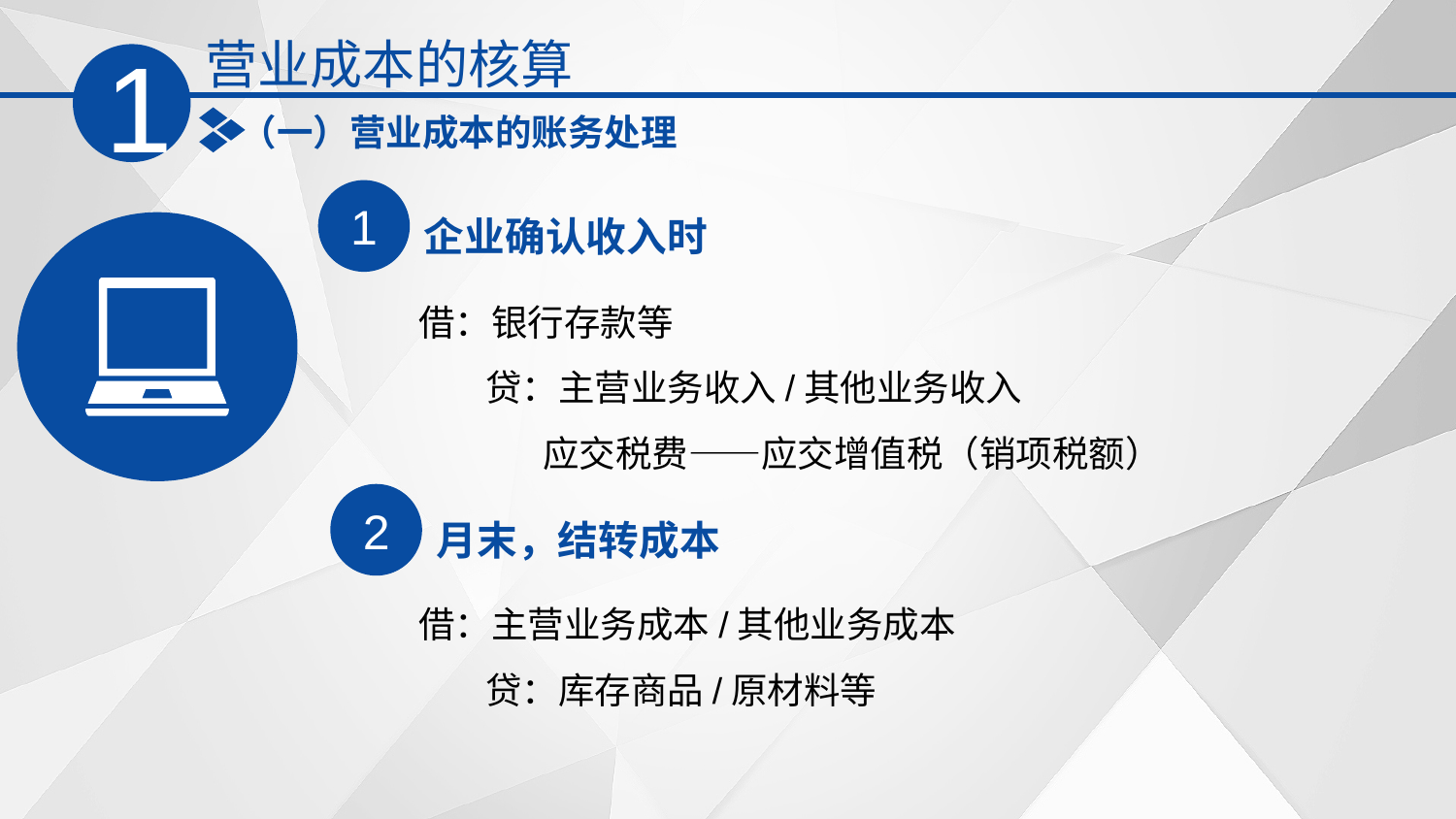

营业成本的核算
1

（一）营业成本的账务处理

1
企业确认收入时

借：银行存款等
       贷：主营业务收入/其他业务收入
              应交税费——应交增值税（销项税额）
2
月末，结转成本
借：主营业务成本/其他业务成本
       贷：库存商品/原材料等